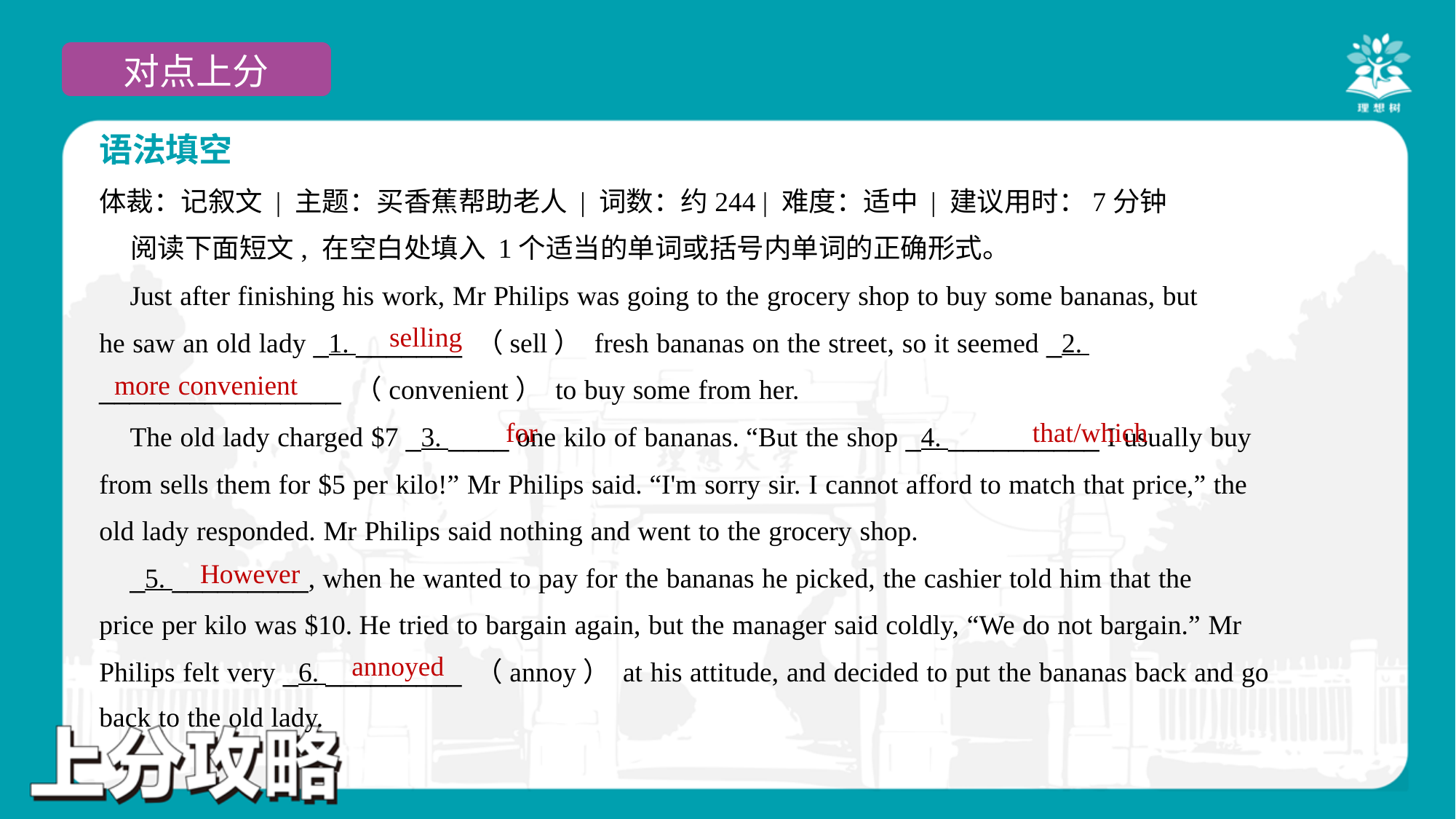

语法填空
体裁：记叙文 | 主题：买香蕉帮助老人 | 词数：约244 | 难度：适中 | 建议用时：7分钟
    阅读下面短文, 在空白处填入 1个适当的单词或括号内单词的正确形式。
    Just after finishing his work, Mr Philips was going to the grocery shop to buy some bananas, but
he saw an old lady _1. _______ （sell） fresh bananas on the street, so it seemed _2.
________________ （convenient） to buy some from her.
    The old lady charged $7 _3. ____ one kilo of bananas. “But the shop _4. __________ I usually buy
from sells them for $5 per kilo!” Mr Philips said. “I'm sorry sir. I cannot afford to match that price,” the
old lady responded. Mr Philips said nothing and went to the grocery shop.
    _5. _________, when he wanted to pay for the bananas he picked, the cashier told him that the
price per kilo was $10. He tried to bargain again, but the manager said coldly, “We do not bargain.” Mr
Philips felt very _6. _________ （annoy） at his attitude, and decided to put the bananas back and go
back to the old lady.#1.1.3
selling
more convenient
for
that/which
However
annoyed